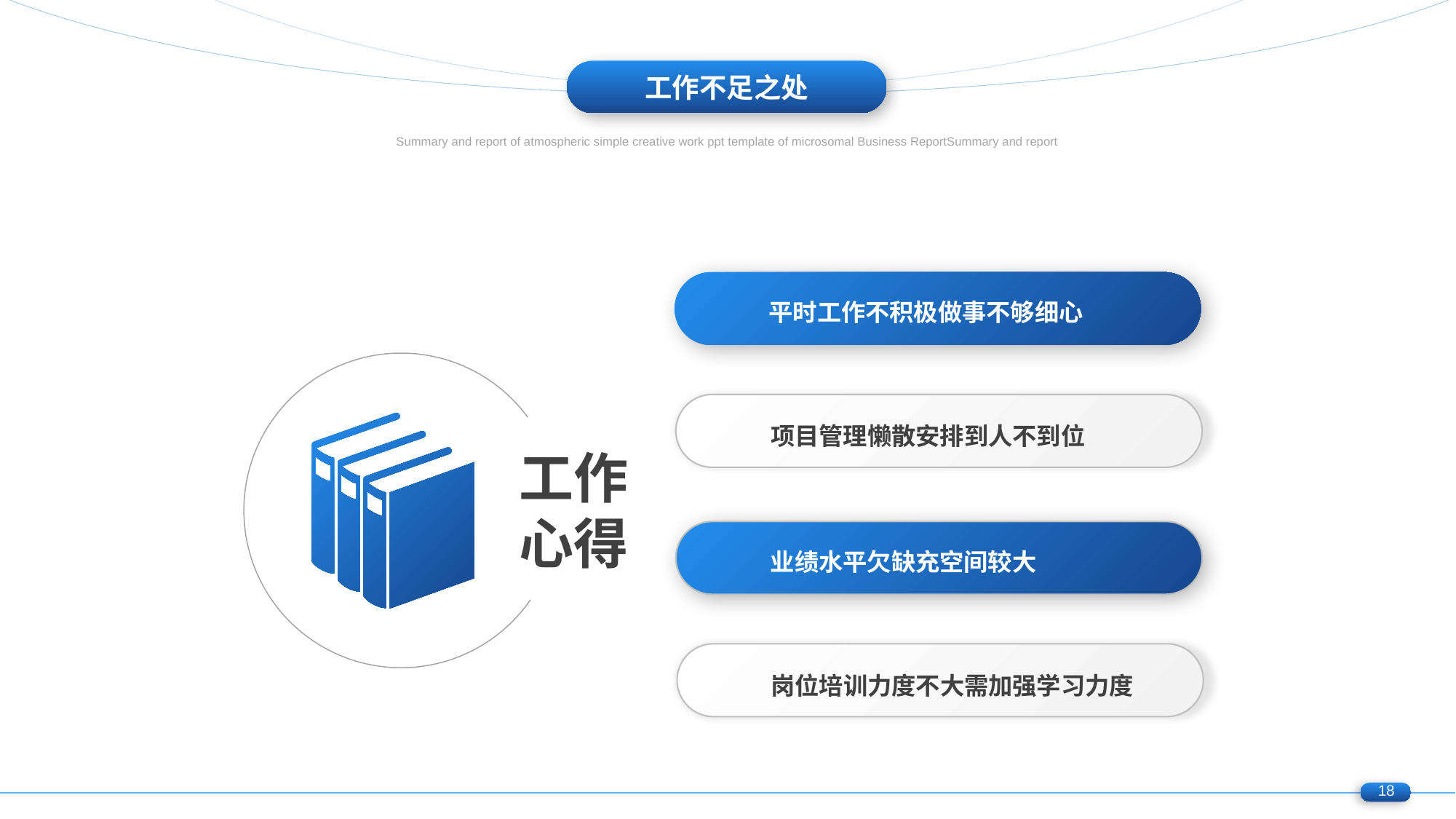

工作不足之处

平时工作不积极做事不够细心

项目管理懒散安排到人不到位
工作
心得

业绩水平欠缺充空间较大

岗位培训力度不大需加强学习力度